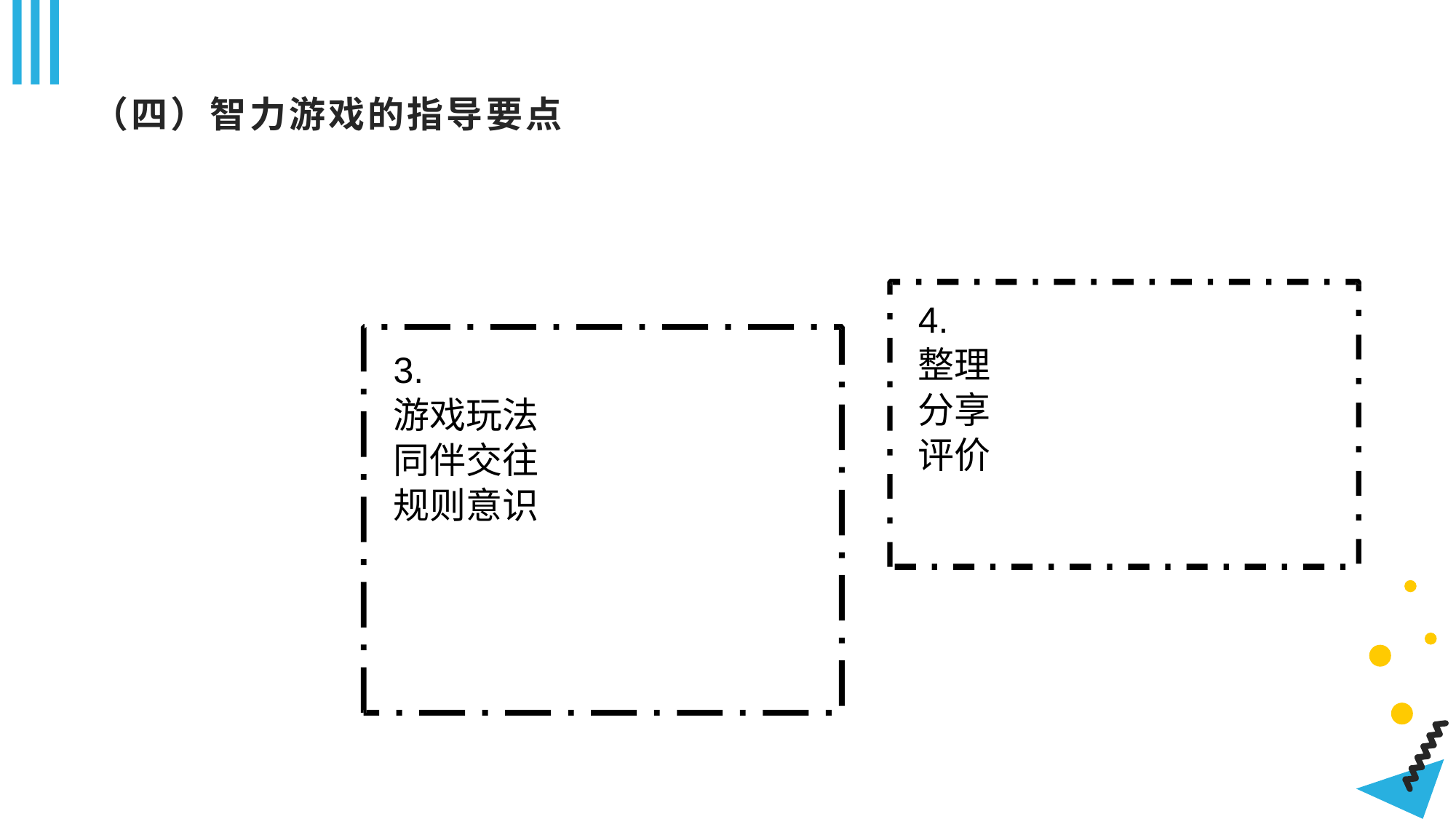

（四）智力游戏的指导要点

4.
整理
分享
评价

3.
游戏玩法
同伴交往
规则意识